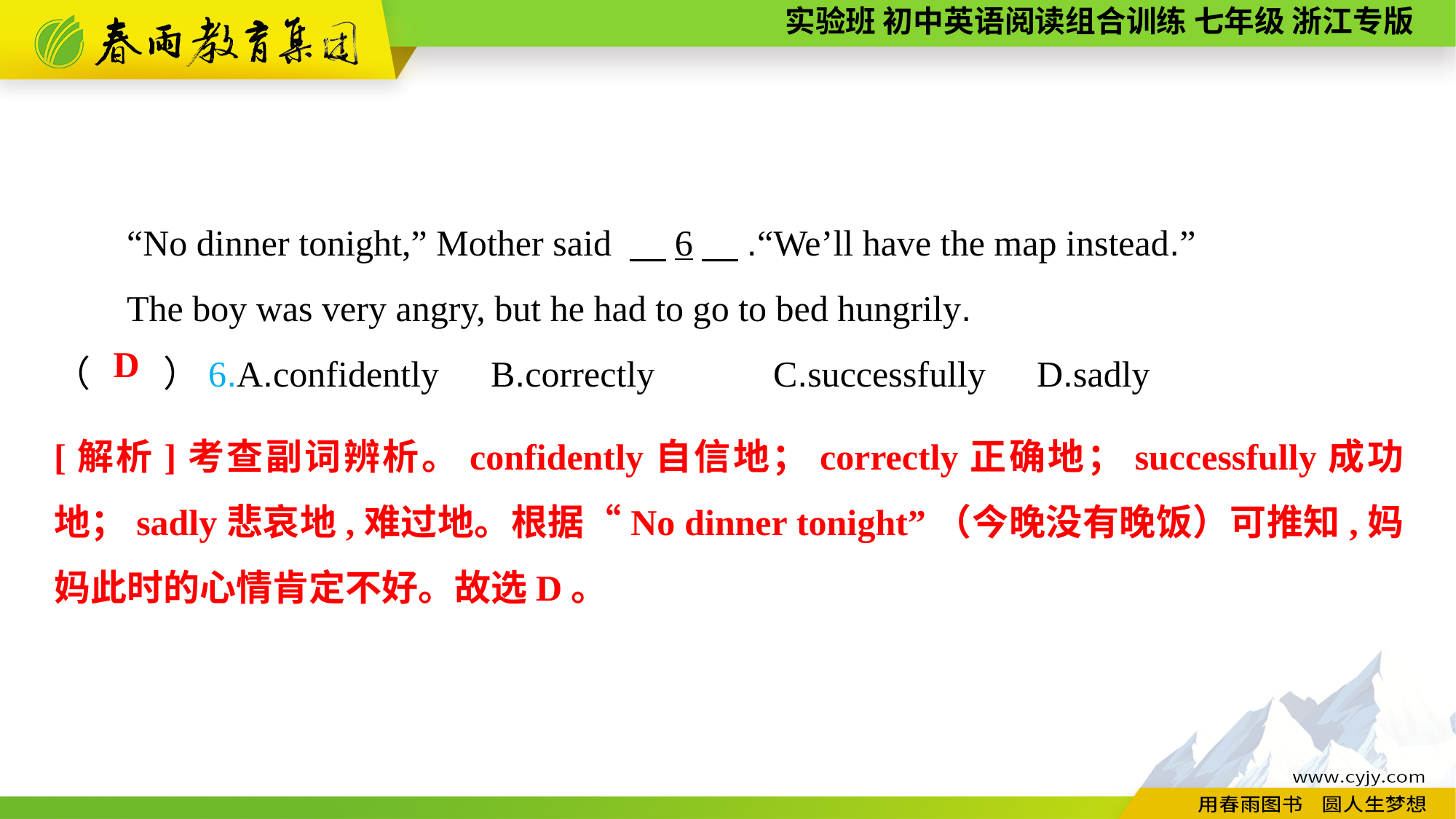

“No dinner tonight,” Mother said 　6　.“We’ll have the map instead.”
The boy was very angry, but he had to go to bed hungrily.
（　　）6.A.confidently	B.correctly             C.successfully	D.sadly
D
[解析]考查副词辨析。confidently自信地；correctly正确地；successfully成功地；sadly悲哀地,难过地。根据“No dinner tonight”（今晚没有晚饭）可推知,妈妈此时的心情肯定不好。故选D。